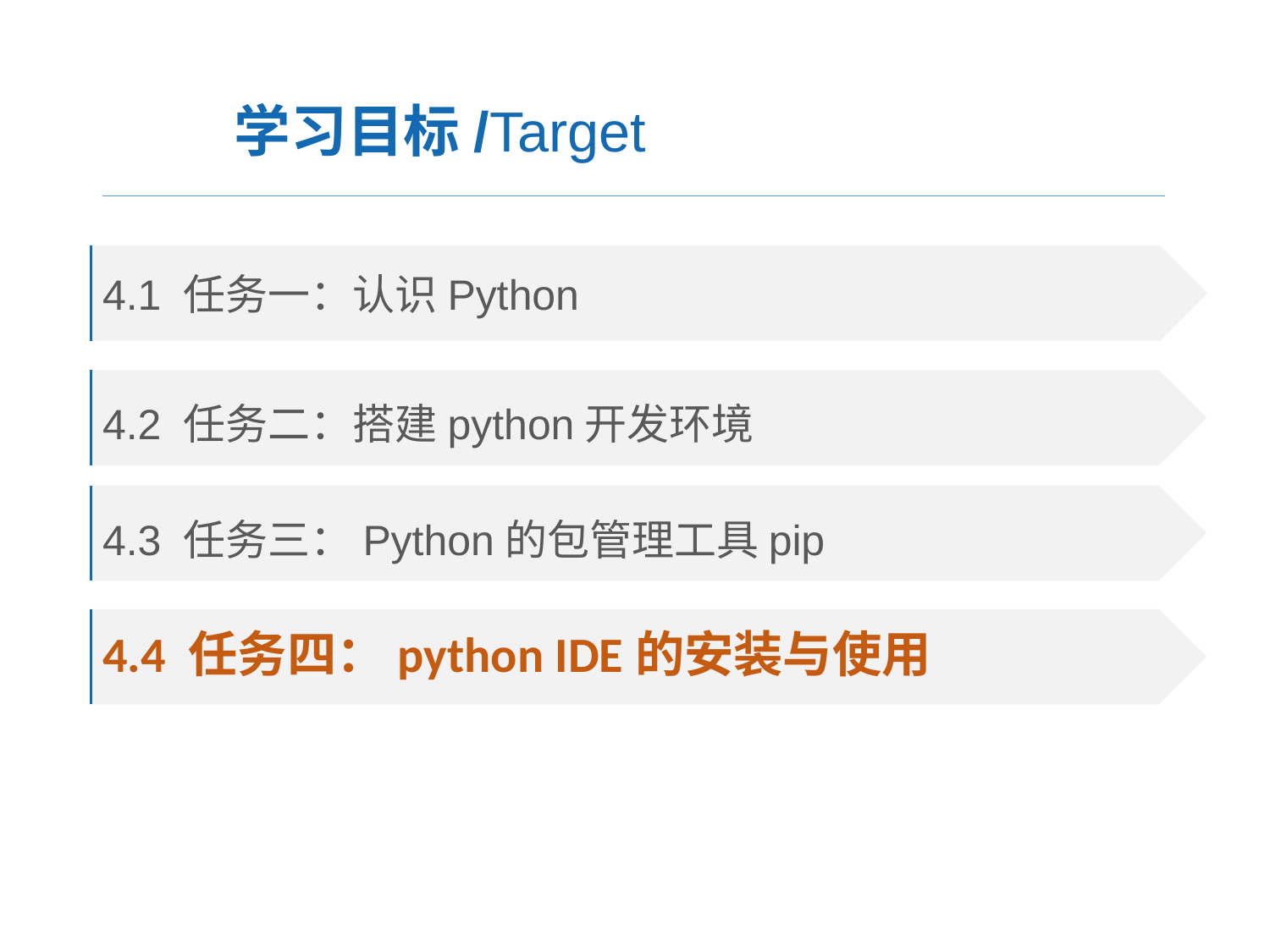

学习目标/Target
4.1 任务一：认识Python

4.2 任务二：搭建python开发环境

4.3 任务三：Python的包管理工具pip

4.4 任务四：python IDE的安装与使用